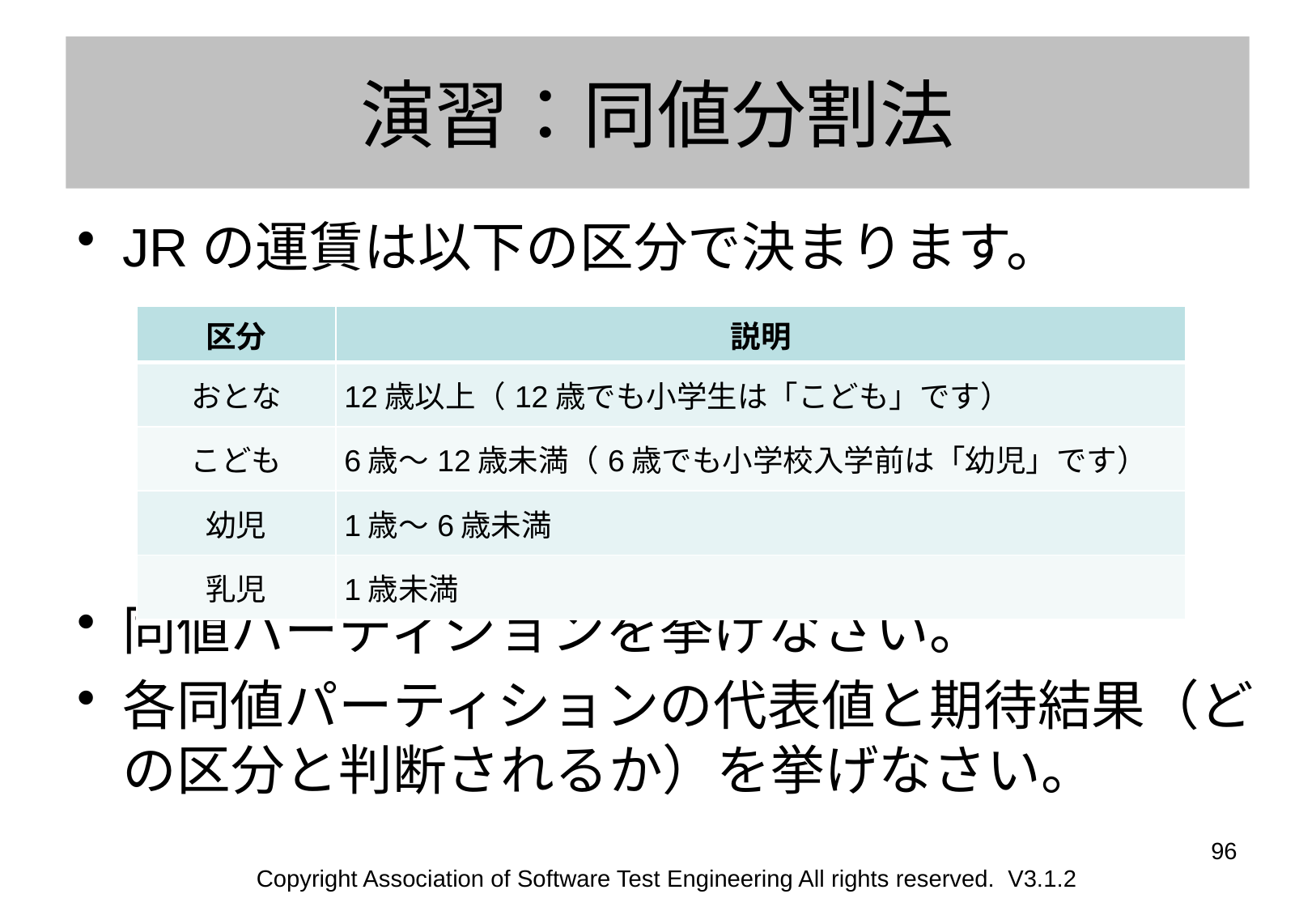

# 演習：同値分割法
JRの運賃は以下の区分で決まります。

同値パーティションを挙げなさい。
各同値パーティションの代表値と期待結果（どの区分と判断されるか）を挙げなさい。
| 区分 | 説明 |
| --- | --- |
| おとな | 12歳以上（12歳でも小学生は「こども」です） |
| こども | 6歳～12歳未満（6歳でも小学校入学前は「幼児」です） |
| 幼児 | 1歳～6歳未満 |
| 乳児 | 1歳未満 |
96
Copyright Association of Software Test Engineering All rights reserved.  V3.1.2